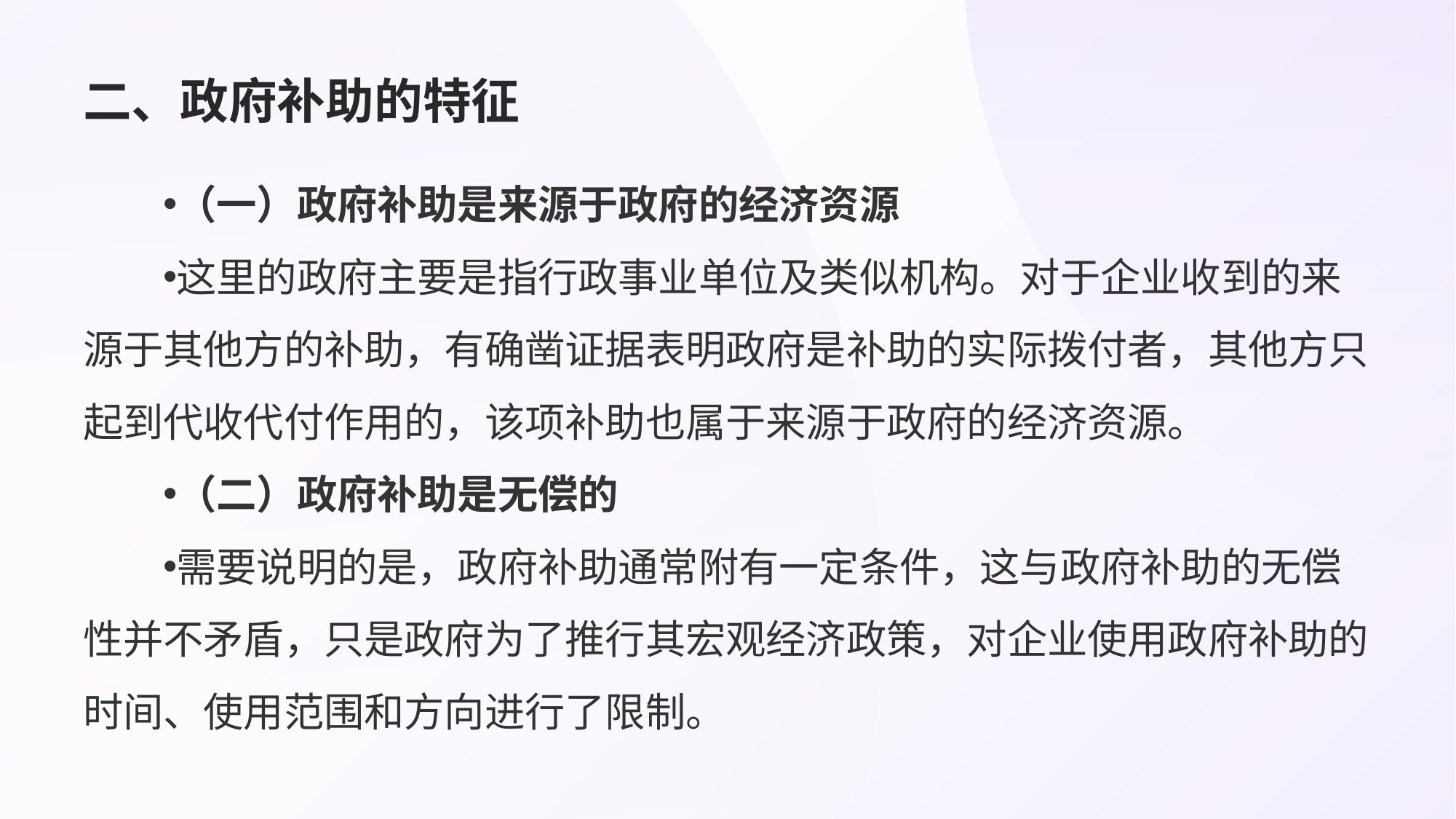

# 二、政府补助的特征
（一）政府补助是来源于政府的经济资源
这里的政府主要是指行政事业单位及类似机构。对于企业收到的来源于其他方的补助，有确凿证据表明政府是补助的实际拨付者，其他方只起到代收代付作用的，该项补助也属于来源于政府的经济资源。
（二）政府补助是无偿的
需要说明的是，政府补助通常附有一定条件，这与政府补助的无偿性并不矛盾，只是政府为了推行其宏观经济政策，对企业使用政府补助的时间、使用范围和方向进行了限制。